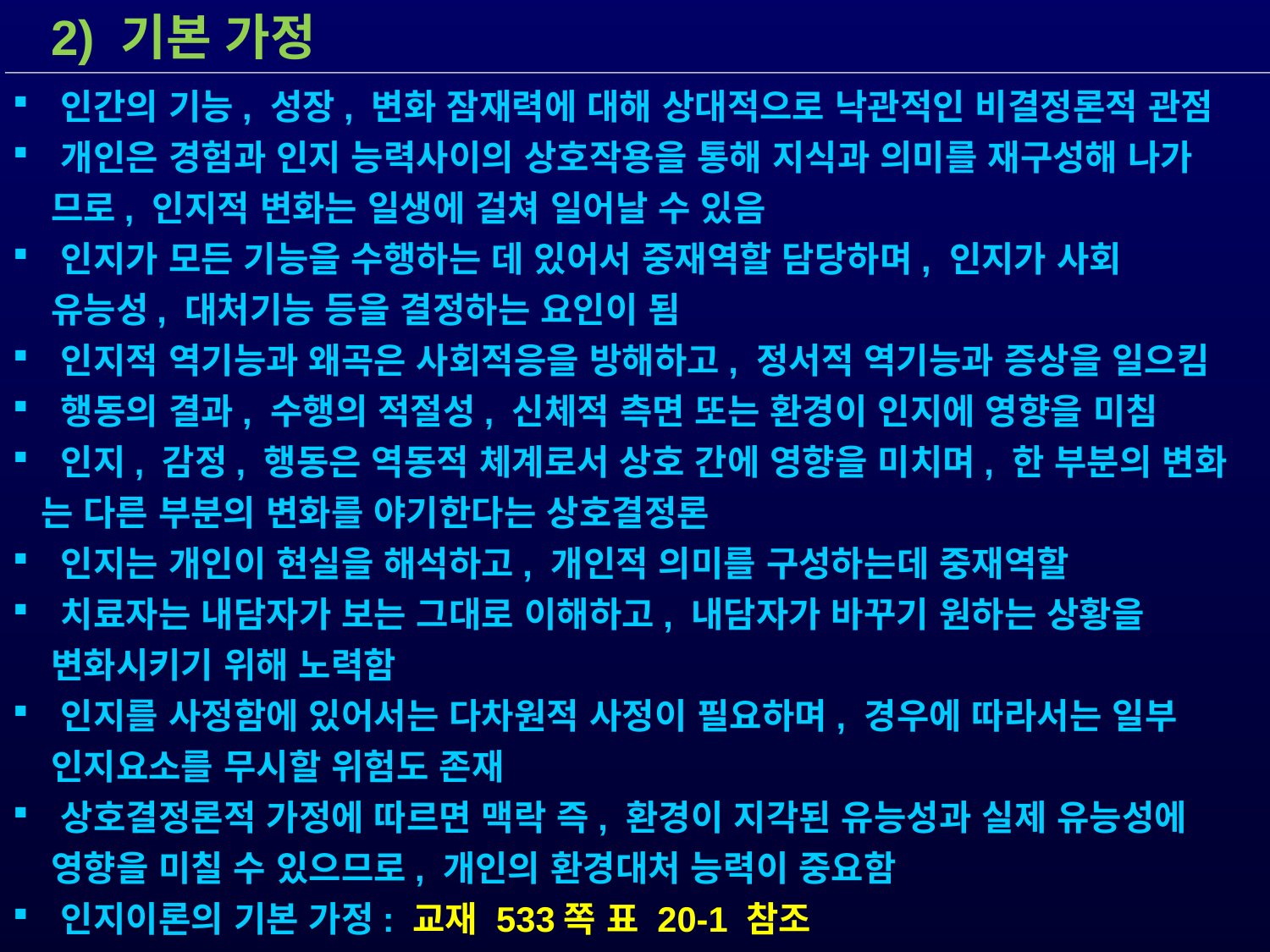

2) 기본 가정
 인간의 기능, 성장, 변화 잠재력에 대해 상대적으로 낙관적인 비결정론적 관점
 개인은 경험과 인지 능력사이의 상호작용을 통해 지식과 의미를 재구성해 나가
   므로, 인지적 변화는 일생에 걸쳐 일어날 수 있음
 인지가 모든 기능을 수행하는 데 있어서 중재역할 담당하며, 인지가 사회
   유능성, 대처기능 등을 결정하는 요인이 됨
 인지적 역기능과 왜곡은 사회적응을 방해하고, 정서적 역기능과 증상을 일으킴
 행동의 결과, 수행의 적절성, 신체적 측면 또는 환경이 인지에 영향을 미침
 인지, 감정, 행동은 역동적 체계로서 상호 간에 영향을 미치며, 한 부분의 변화
  는 다른 부분의 변화를 야기한다는 상호결정론
 인지는 개인이 현실을 해석하고, 개인적 의미를 구성하는데 중재역할
 치료자는 내담자가 보는 그대로 이해하고, 내담자가 바꾸기 원하는 상황을
   변화시키기 위해 노력함
 인지를 사정함에 있어서는 다차원적 사정이 필요하며, 경우에 따라서는 일부
   인지요소를 무시할 위험도 존재
 상호결정론적 가정에 따르면 맥락 즉, 환경이 지각된 유능성과 실제 유능성에
   영향을 미칠 수 있으므로, 개인의 환경대처 능력이 중요함
 인지이론의 기본 가정: 교재 533쪽 표 20-1 참조